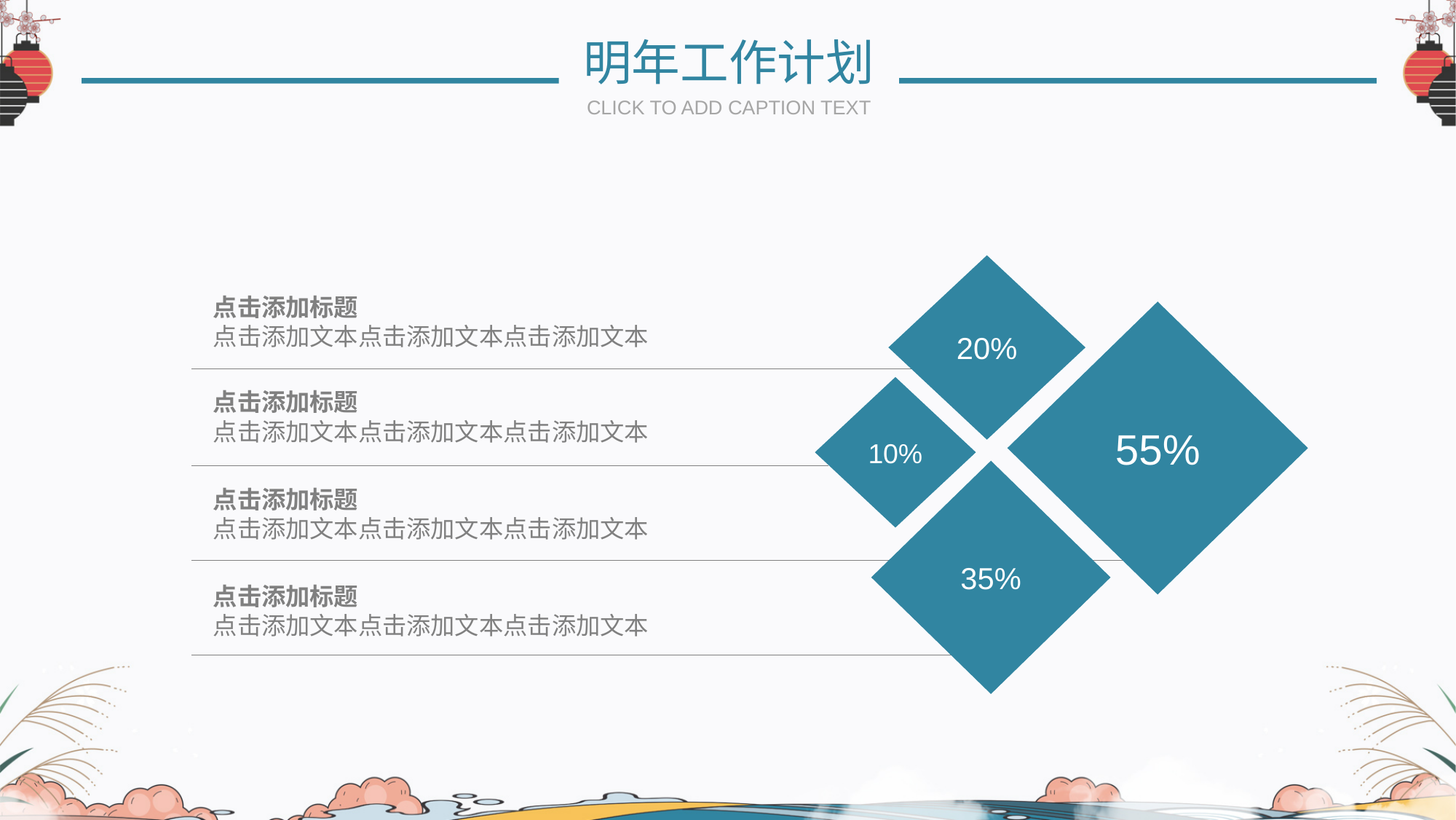

明年工作计划

CLICK TO ADD CAPTION TEXT
20%
点击添加标题
点击添加文本点击添加文本点击添加文本
55%
10%
点击添加标题
点击添加文本点击添加文本点击添加文本
35%
点击添加标题
点击添加文本点击添加文本点击添加文本
点击添加标题
点击添加文本点击添加文本点击添加文本